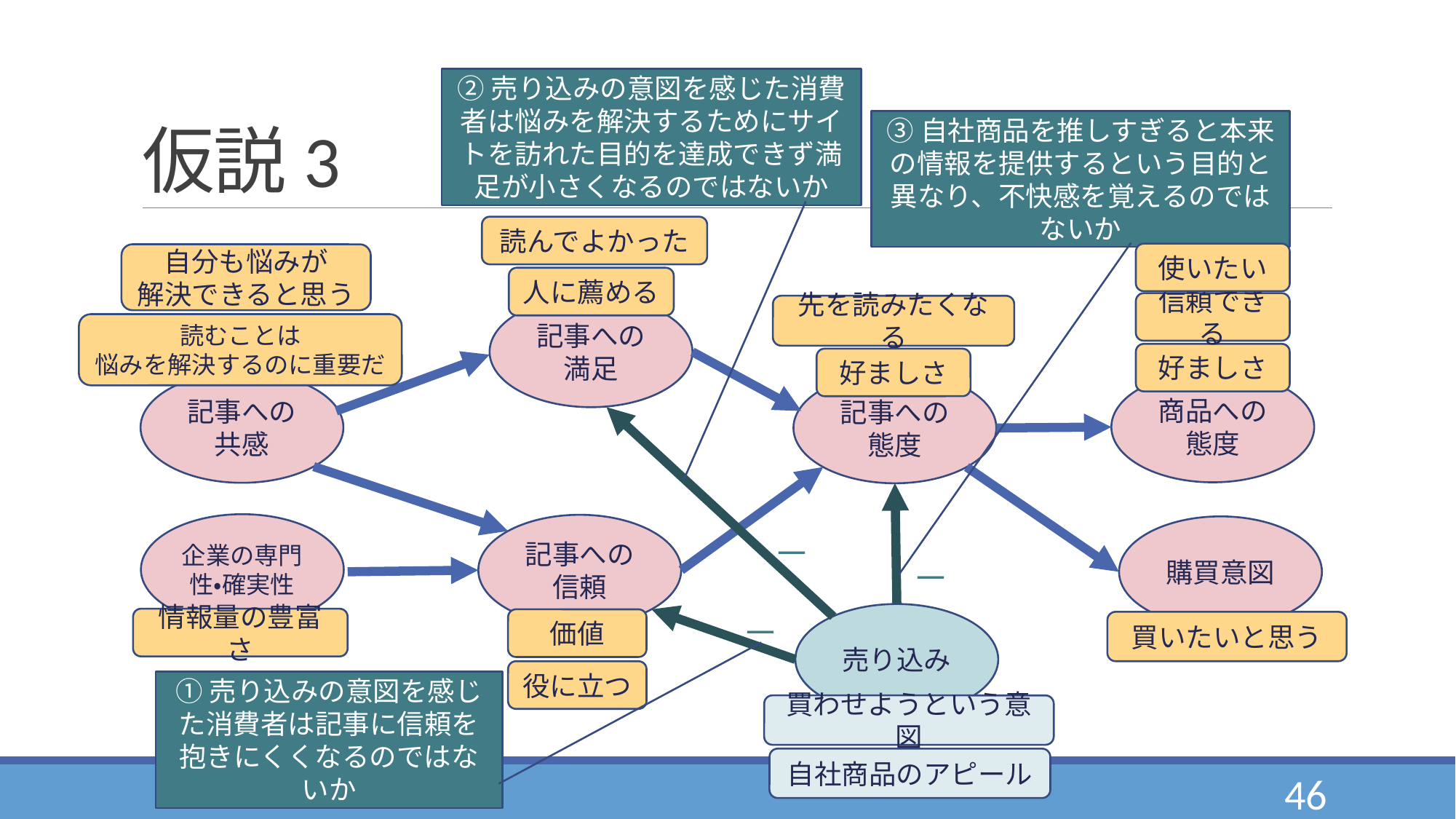

# 仮説3
②売り込みの意図を感じた消費者は悩みを解決するためにサイトを訪れた目的を達成できず満足が小さくなるのではないか
③自社商品を推しすぎると本来の情報を提供するという目的と異なり、不快感を覚えるのではないか

読むことは
悩みを解決するのに重要だ
情報量の豊富さ
読んでよかった
人に薦める
使いたい
自分も悩みが
解決できると思う

記事への共感
記事への信頼

商品への態度
記事への態度
購買意図
信頼できる
先を読みたくなる
好ましさ
記事への満足
好ましさ
企業の専門性・確実性
－
－
－
売り込み
価値
買いたいと思う
役に立つ
①売り込みの意図を感じた消費者は記事に信頼を抱きにくくなるのではないか
買わせようという意図
自社商品のアピール
46